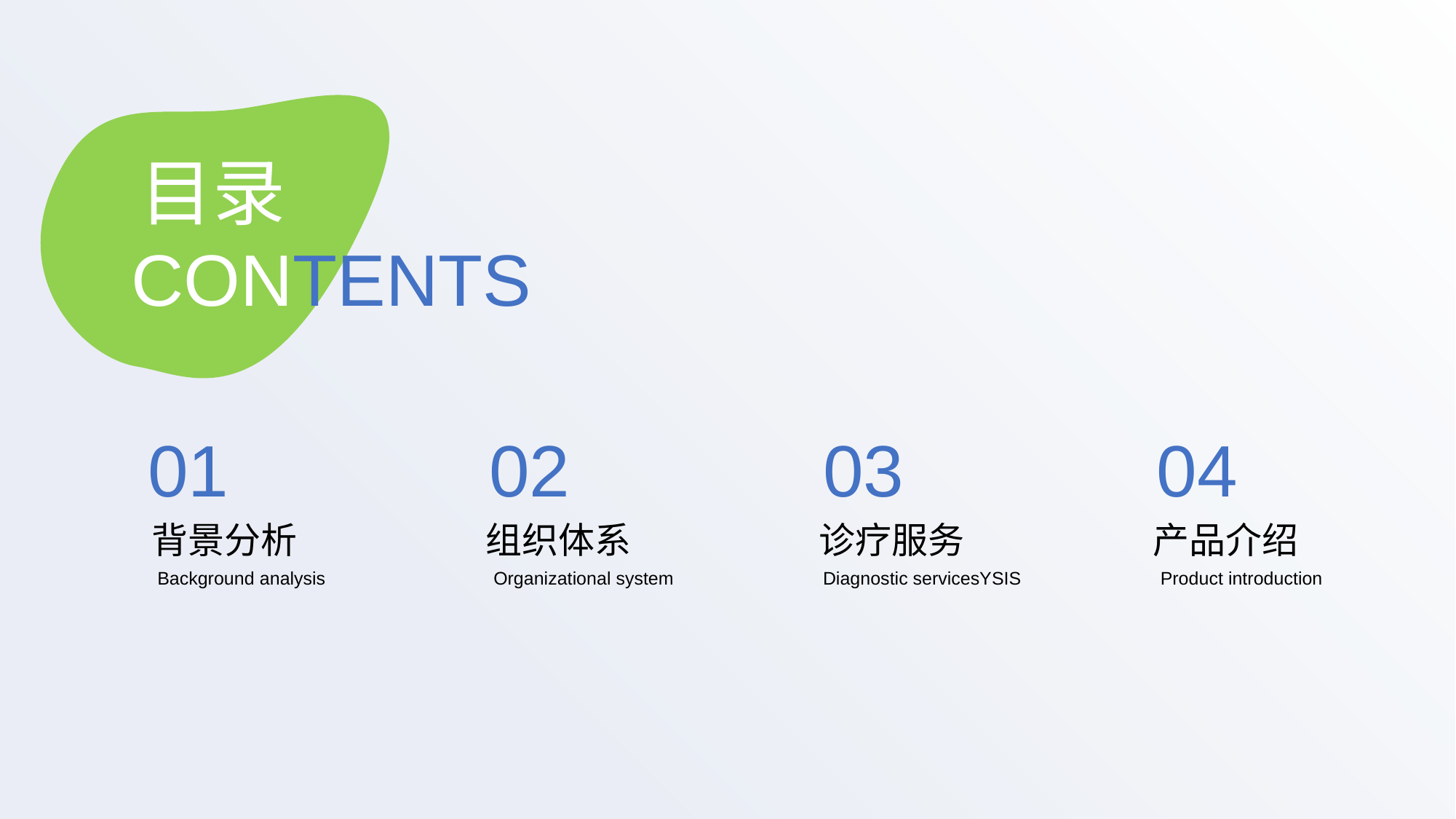

目录
CONTENTS
01
02
03
04
背景分析
组织体系
诊疗服务
产品介绍
Background analysis
Organizational system
Diagnostic servicesYSIS
Product introduction